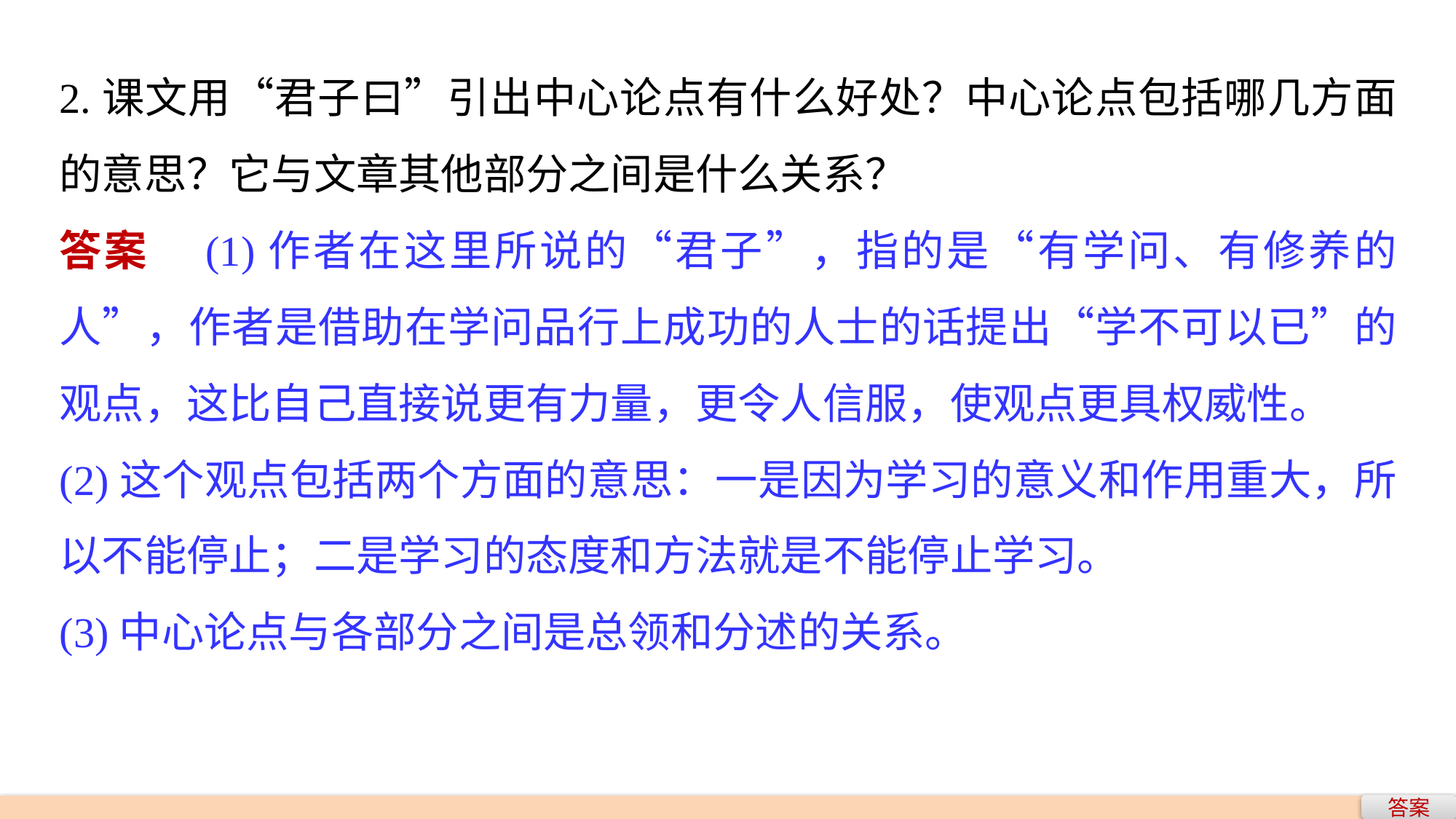

2.课文用“君子曰”引出中心论点有什么好处？中心论点包括哪几方面的意思？它与文章其他部分之间是什么关系？
答案　(1)作者在这里所说的“君子”，指的是“有学问、有修养的人”，作者是借助在学问品行上成功的人士的话提出“学不可以已”的观点，这比自己直接说更有力量，更令人信服，使观点更具权威性。
(2)这个观点包括两个方面的意思：一是因为学习的意义和作用重大，所以不能停止；二是学习的态度和方法就是不能停止学习。
(3)中心论点与各部分之间是总领和分述的关系。
答案